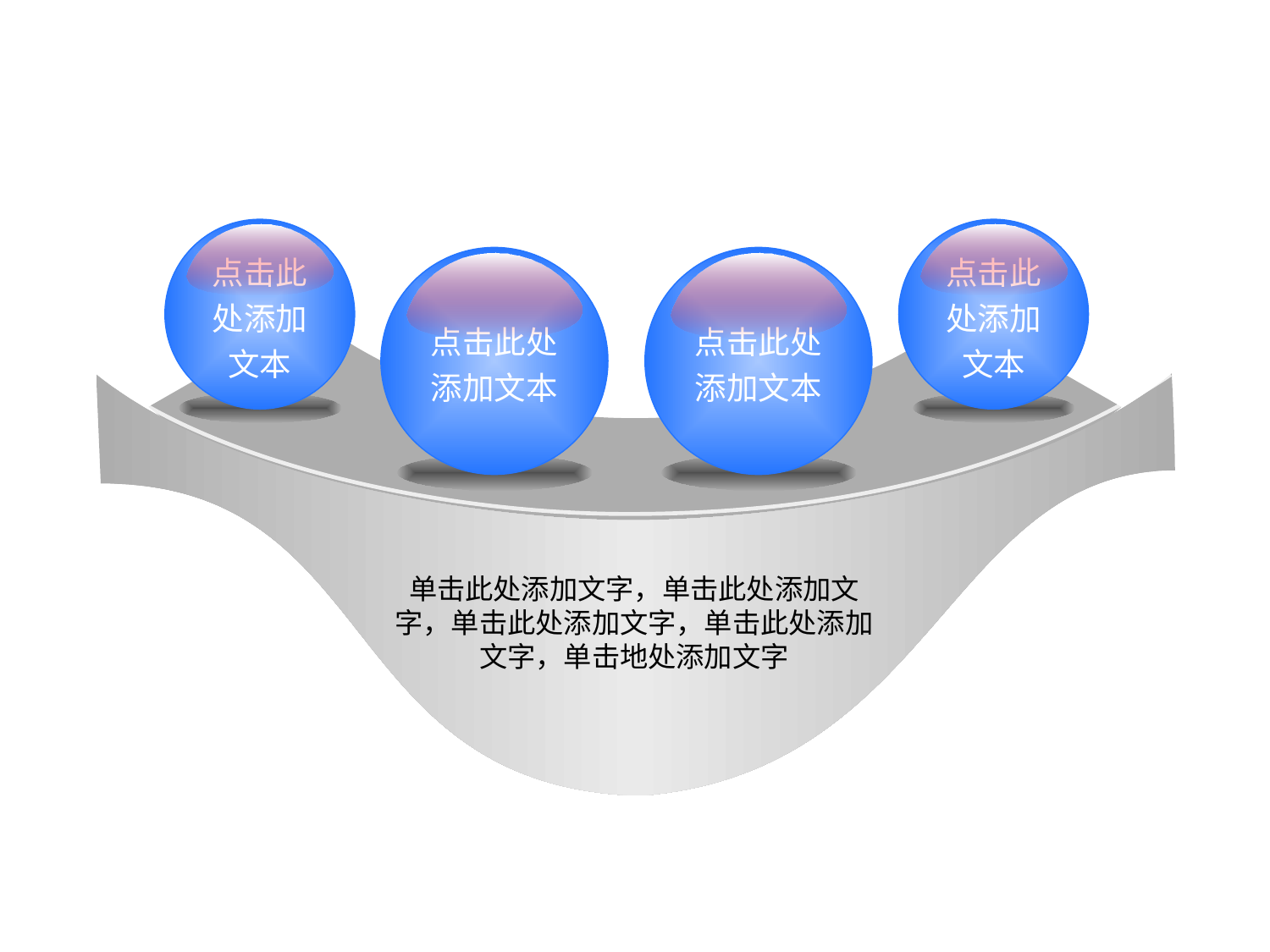

点击此处添加文本

点击此处添加文本

点击此处添加文本

点击此处添加文本

单击此处添加文字，单击此处添加文字，单击此处添加文字，单击此处添加文字，单击地处添加文字